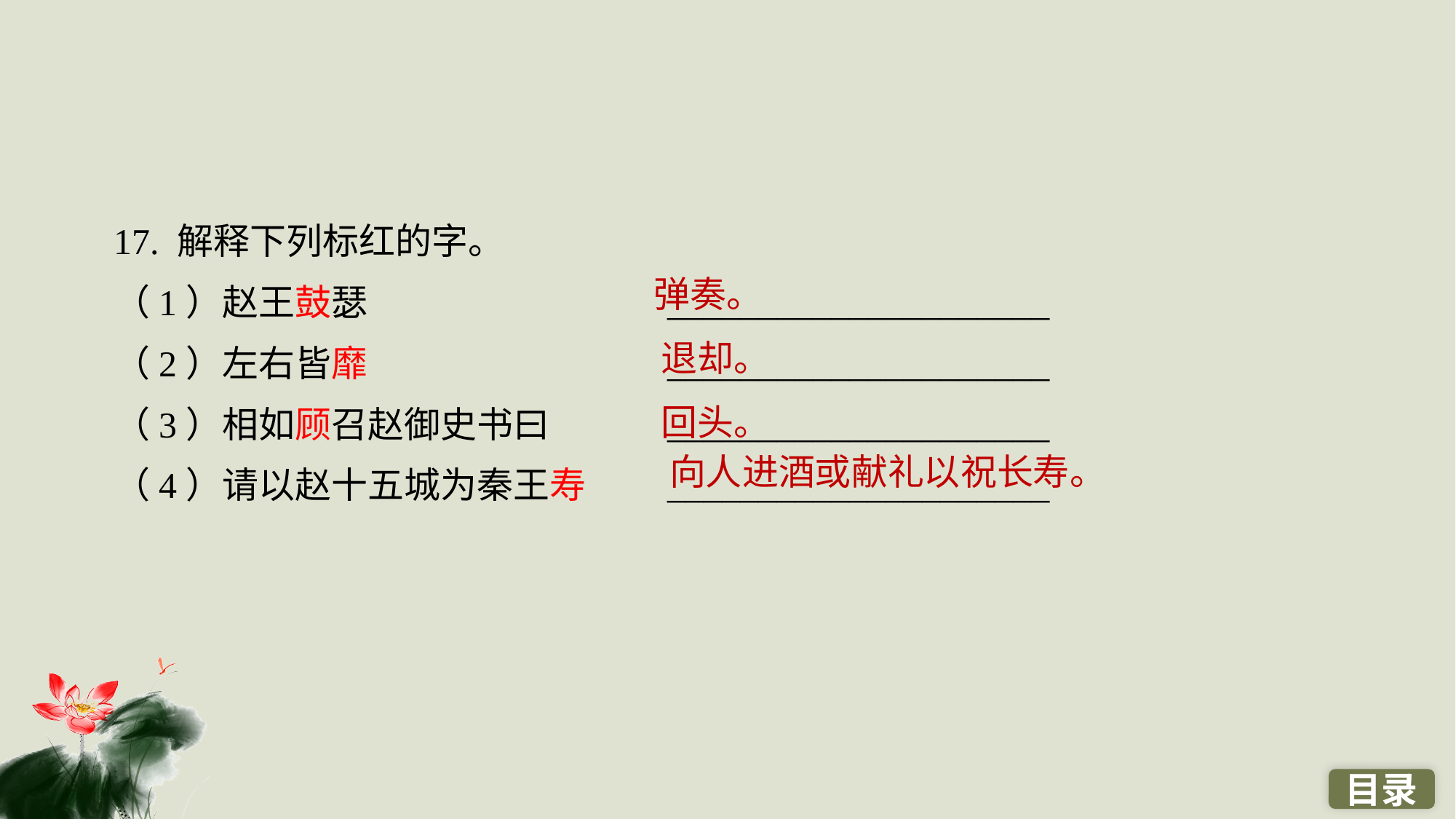

17. 解释下列标红的字。
（1）赵王鼓瑟　　　　　　　　_____________________
（2）左右皆靡　　　　　　　　_____________________
（3）相如顾召赵御史书曰　　　_____________________
（4）请以赵十五城为秦王寿　　_____________________
弹奏。
退却。
回头。
向人进酒或献礼以祝长寿。